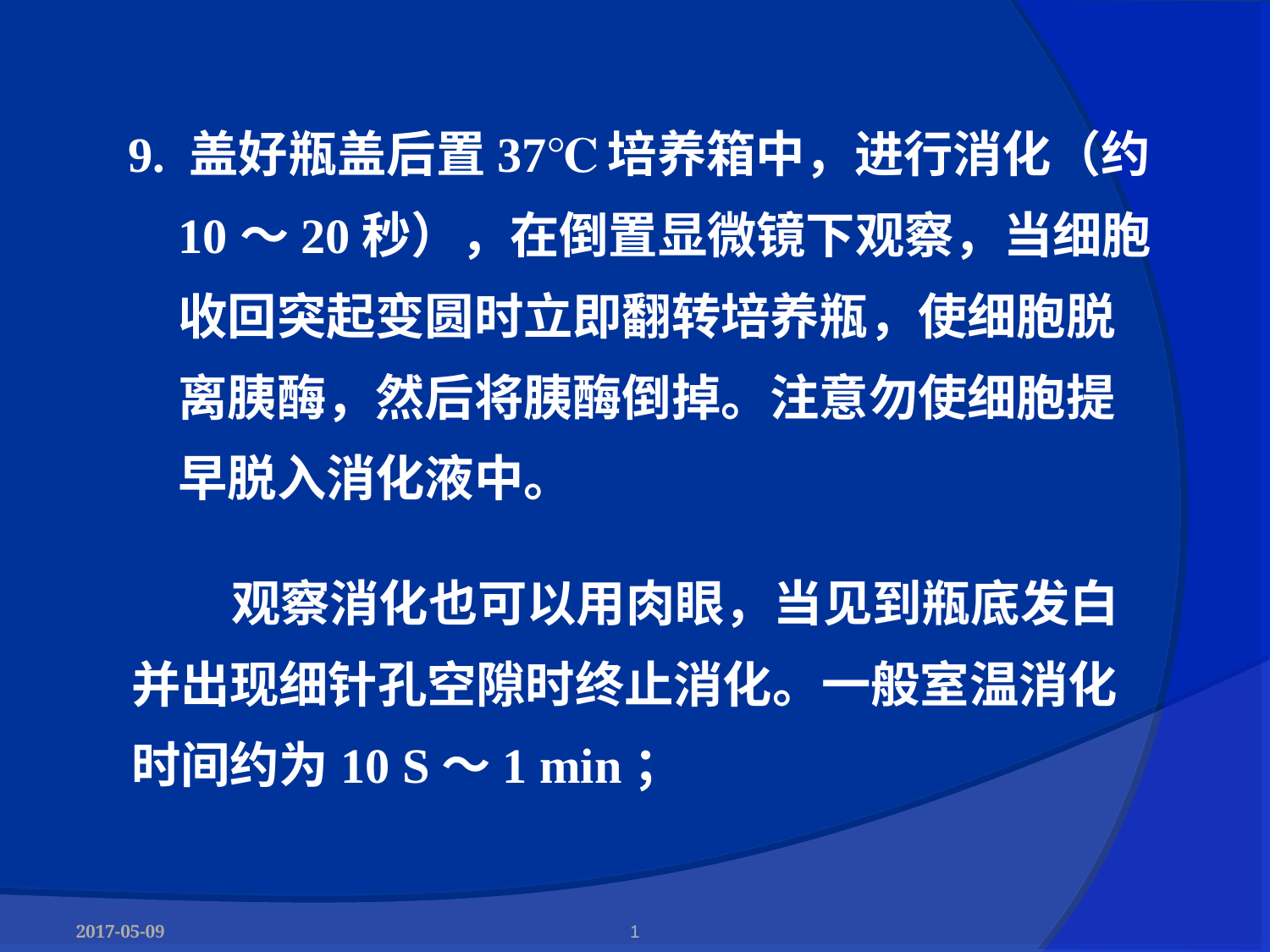

9. 盖好瓶盖后置37℃培养箱中，进行消化（约10～20秒），在倒置显微镜下观察，当细胞收回突起变圆时立即翻转培养瓶，使细胞脱离胰酶，然后将胰酶倒掉。注意勿使细胞提早脱入消化液中。
观察消化也可以用肉眼，当见到瓶底发白并出现细针孔空隙时终止消化。一般室温消化时间约为10 S～1 min；
2017-05-09
1